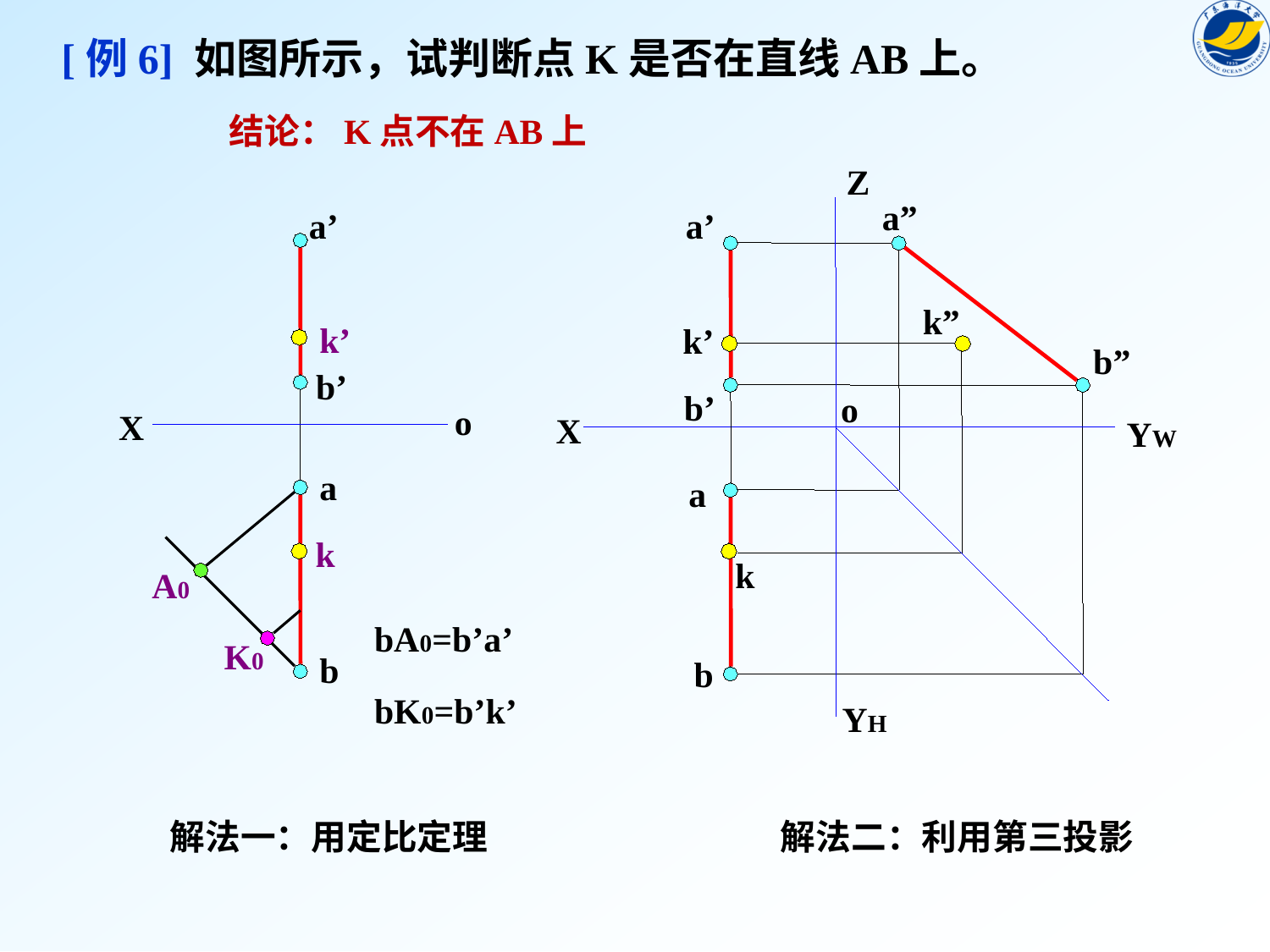

[例6] 如图所示，试判断点K是否在直线AB上。
结论：K点不在AB上
Z

YW
YH

a”

b”

a’

b’

a

b

a’

k’

b’
o

X

a

k
b

k”

k’

k

o
X

A0

bA0=b’a’
K0

bK0=b’k’
解法一：用定比定理
解法二：利用第三投影